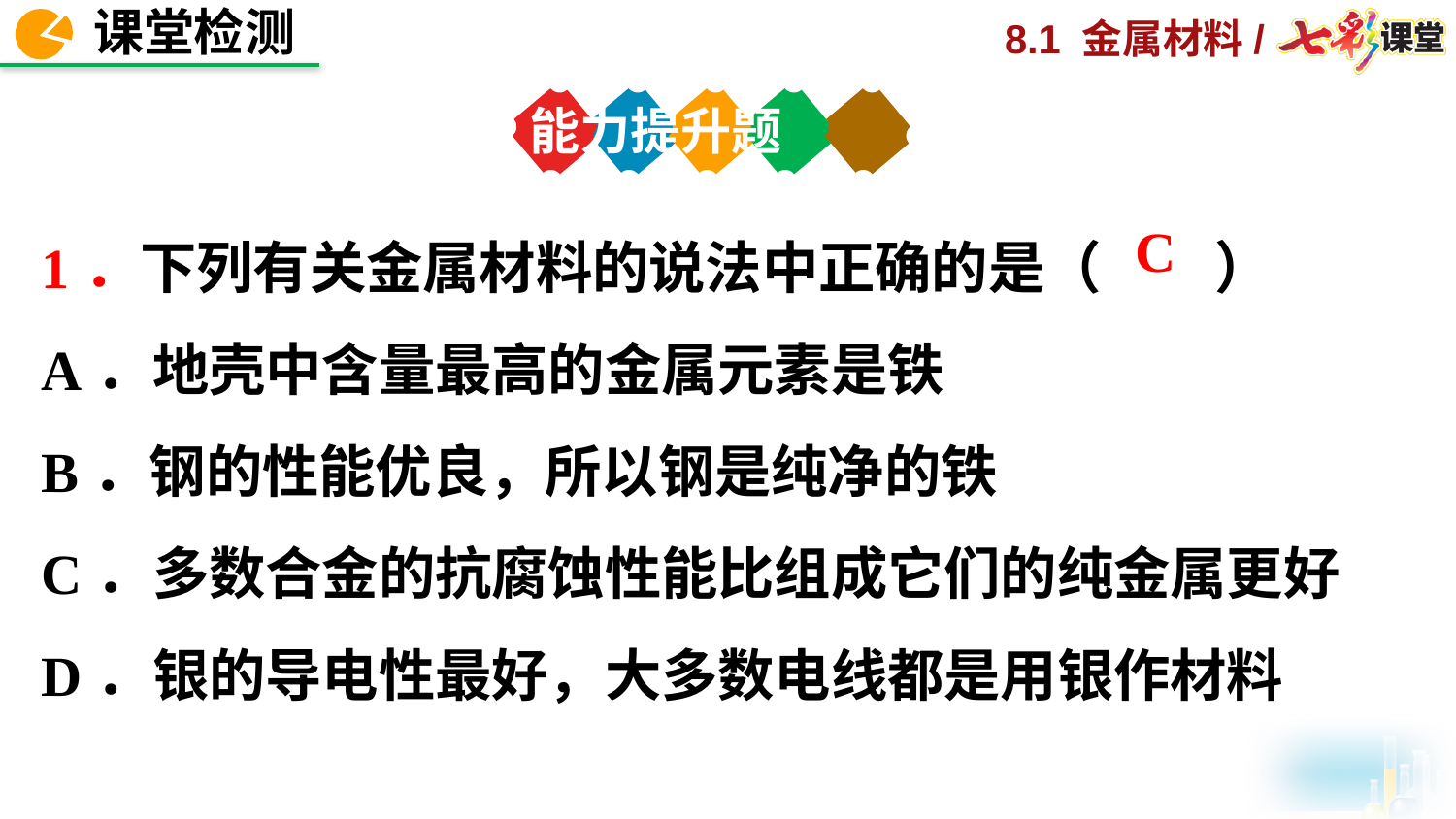

能力提升题

1．下列有关金属材料的说法中正确的是（　　）
A．地壳中含量最高的金属元素是铁
B．钢的性能优良，所以钢是纯净的铁
C．多数合金的抗腐蚀性能比组成它们的纯金属更好
D．银的导电性最好，大多数电线都是用银作材料
C